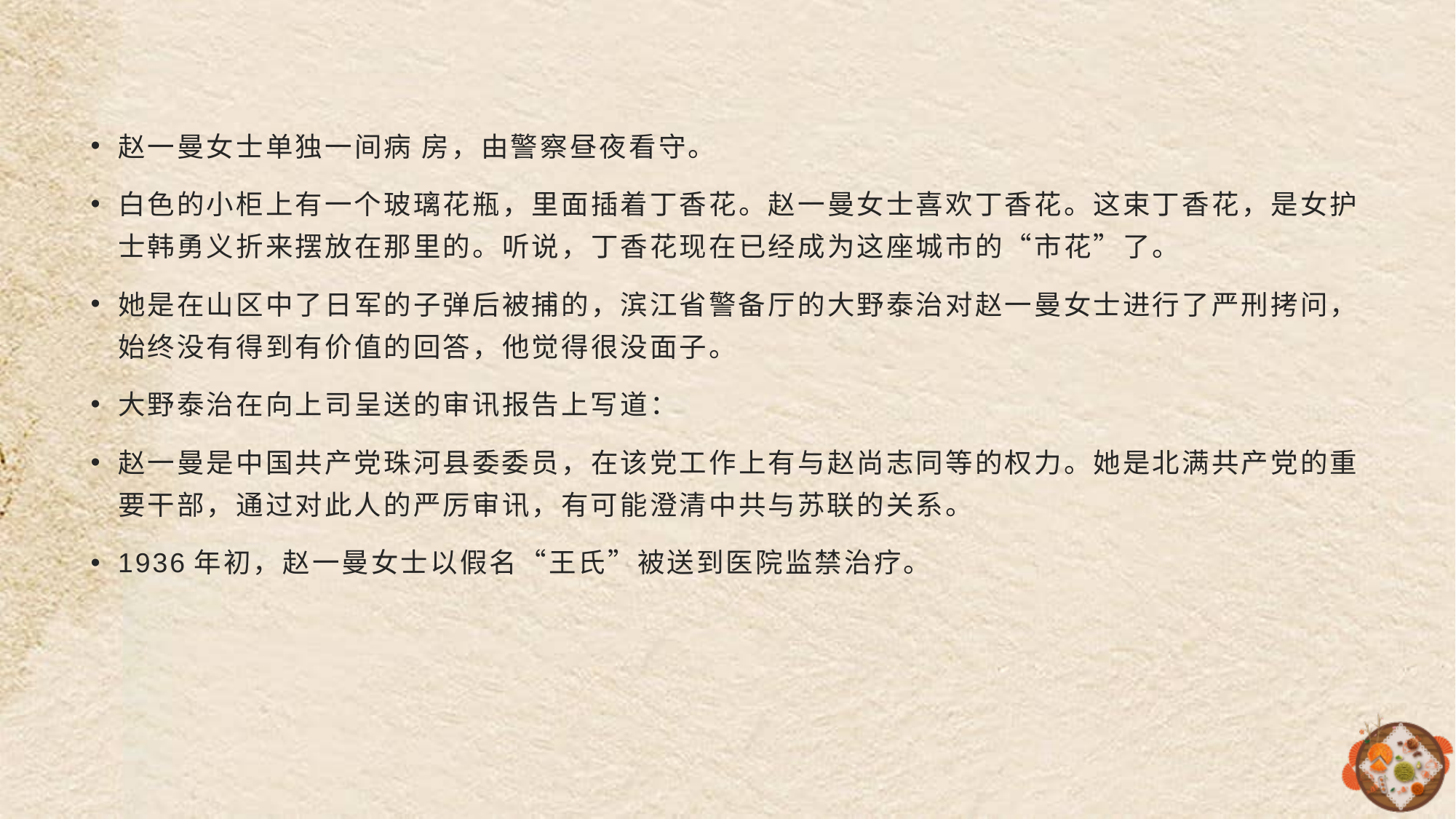

#
赵一曼女士单独一间病 房，由警察昼夜看守。
白色的小柜上有一个玻璃花瓶，里面插着丁香花。赵一曼女士喜欢丁香花。这束丁香花，是女护士韩勇义折来摆放在那里的。听说，丁香花现在已经成为这座城市的“市花”了。
她是在山区中了日军的子弹后被捕的，滨江省警备厅的大野泰治对赵一曼女士进行了严刑拷问，始终没有得到有价值的回答，他觉得很没面子。
大野泰治在向上司呈送的审讯报告上写道：
赵一曼是中国共产党珠河县委委员，在该党工作上有与赵尚志同等的权力。她是北满共产党的重要干部，通过对此人的严厉审讯，有可能澄清中共与苏联的关系。
1936年初，赵一曼女士以假名“王氏”被送到医院监禁治疗。